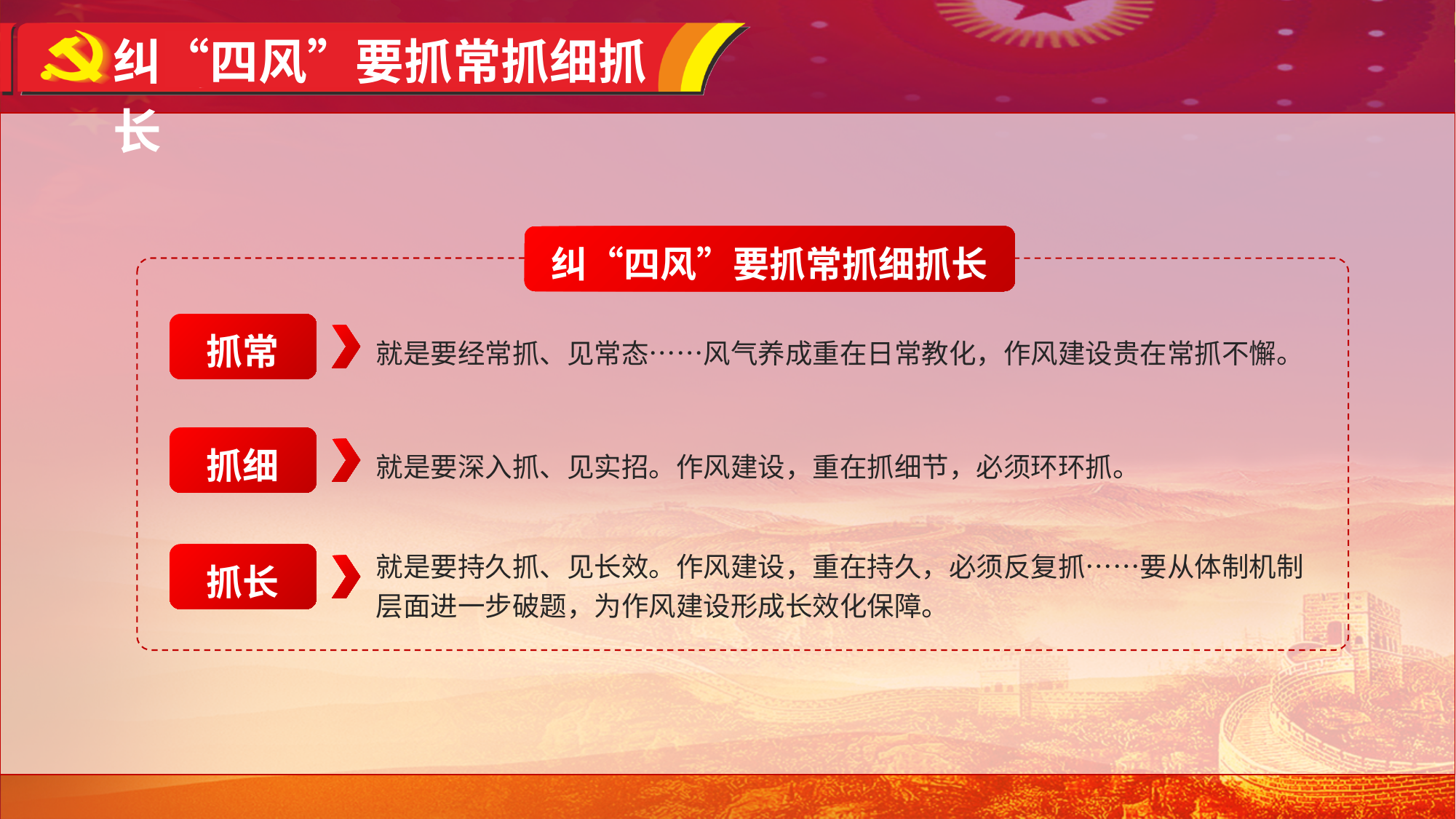

纠“四风”要抓常抓细抓长
纠“四风”要抓常抓细抓长

抓常
就是要经常抓、见常态……风气养成重在日常教化，作风建设贵在常抓不懈。

抓细
就是要深入抓、见实招。作风建设，重在抓细节，必须环环抓。

就是要持久抓、见长效。作风建设，重在持久，必须反复抓……要从体制机制层面进一步破题，为作风建设形成长效化保障。
抓长